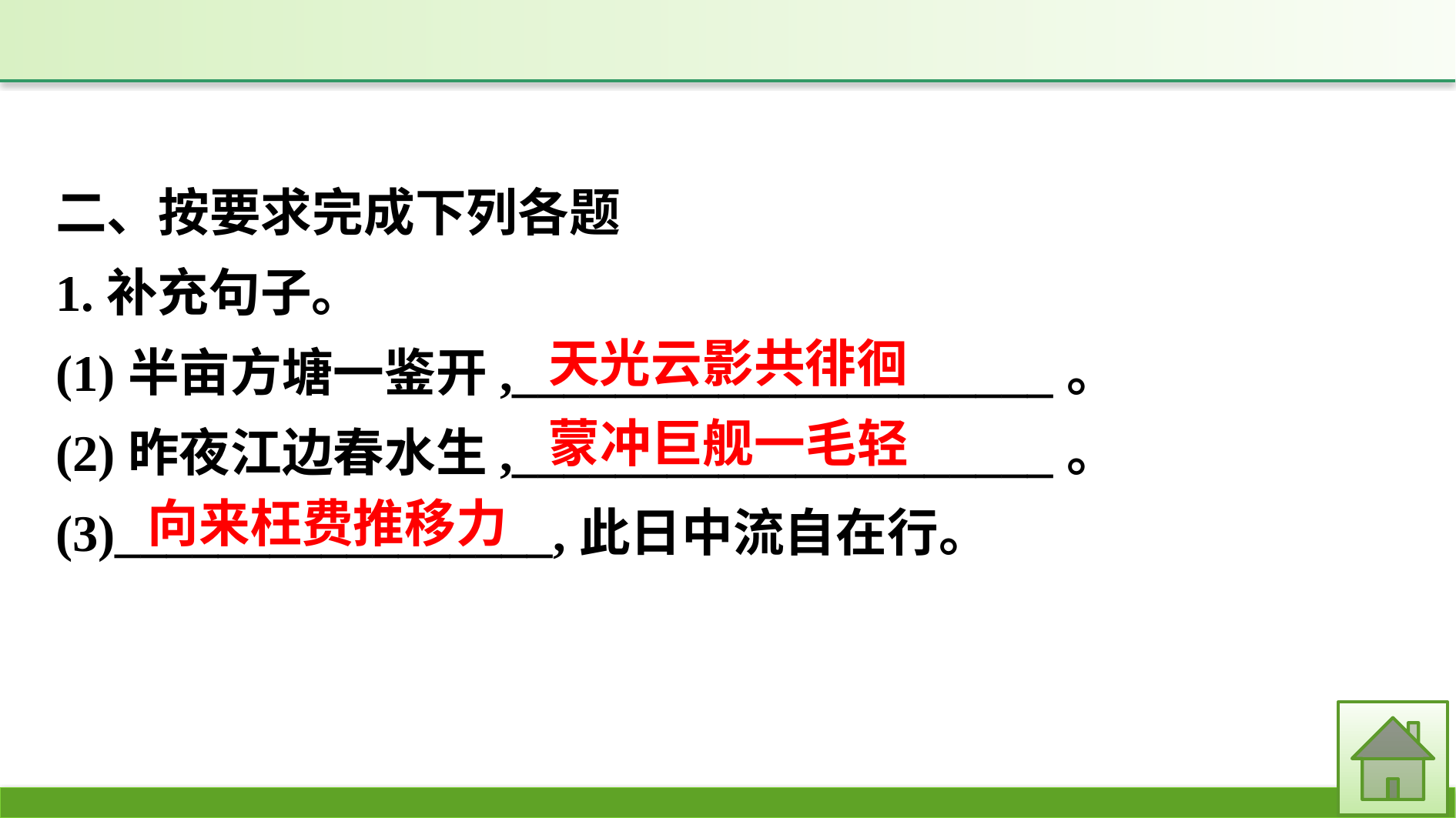

二、按要求完成下列各题
1.补充句子。
(1)半亩方塘一鉴开,_____________________。
(2)昨夜江边春水生,_____________________。
(3)_________________,此日中流自在行。
天光云影共徘徊
蒙冲巨舰一毛轻
向来枉费推移力